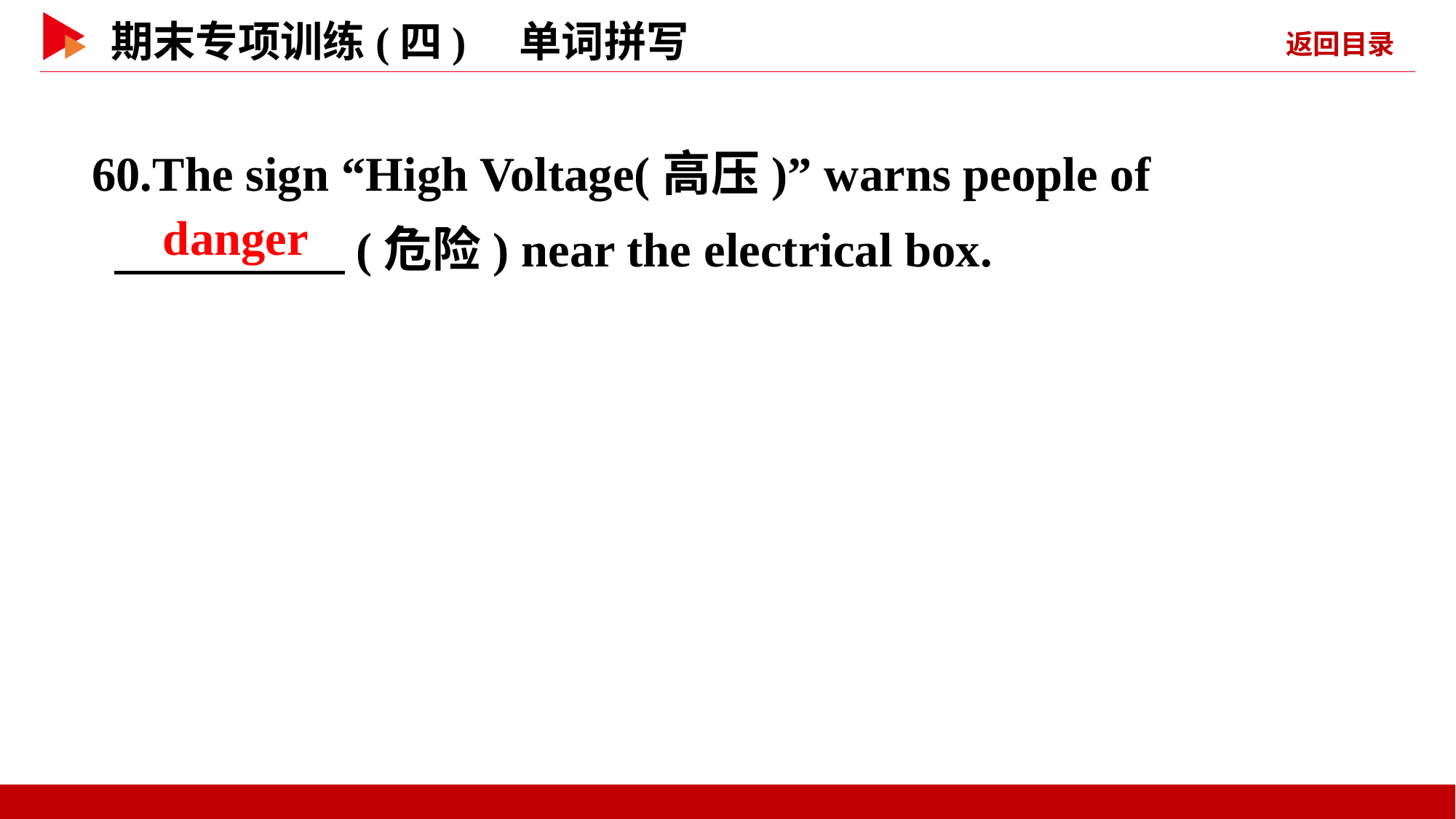

60.The sign “High Voltage(高压)” warns people of
 　            　(危险) near the electrical box.
　danger